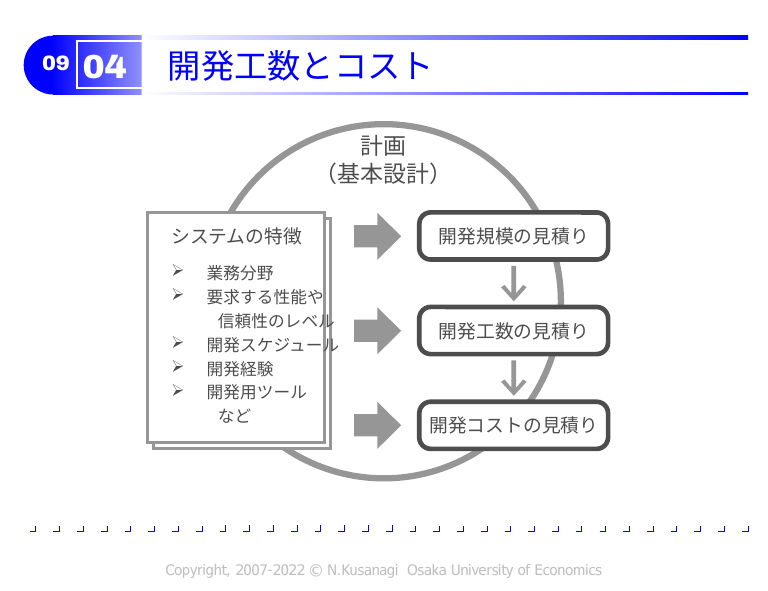

# 04   開発工数とコスト

計画
（基本設計）

システムの特徴
開発規模の見積り

業務分野
要求する性能や
   信頼性のレベル
開発スケジュール
開発経験
開発用ツール
   など

開発工数の見積り

開発コストの見積り